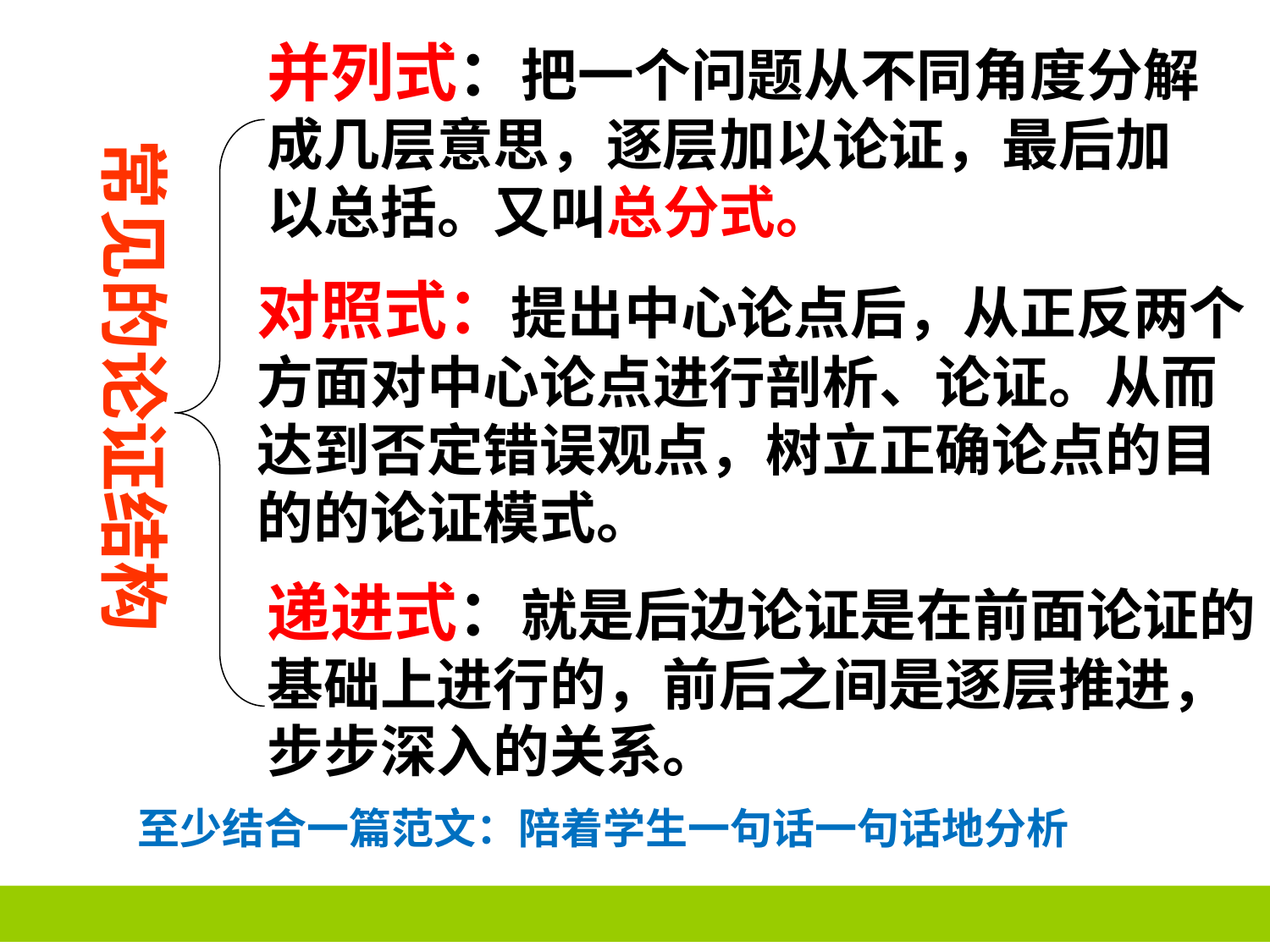

并列式：把一个问题从不同角度分解成几层意思，逐层加以论证，最后加以总括。又叫总分式。

常见的论证结构
对照式：提出中心论点后，从正反两个方面对中心论点进行剖析、论证。从而达到否定错误观点，树立正确论点的目的的论证模式。
递进式：就是后边论证是在前面论证的基础上进行的，前后之间是逐层推进，步步深入的关系。
至少结合一篇范文：陪着学生一句话一句话地分析